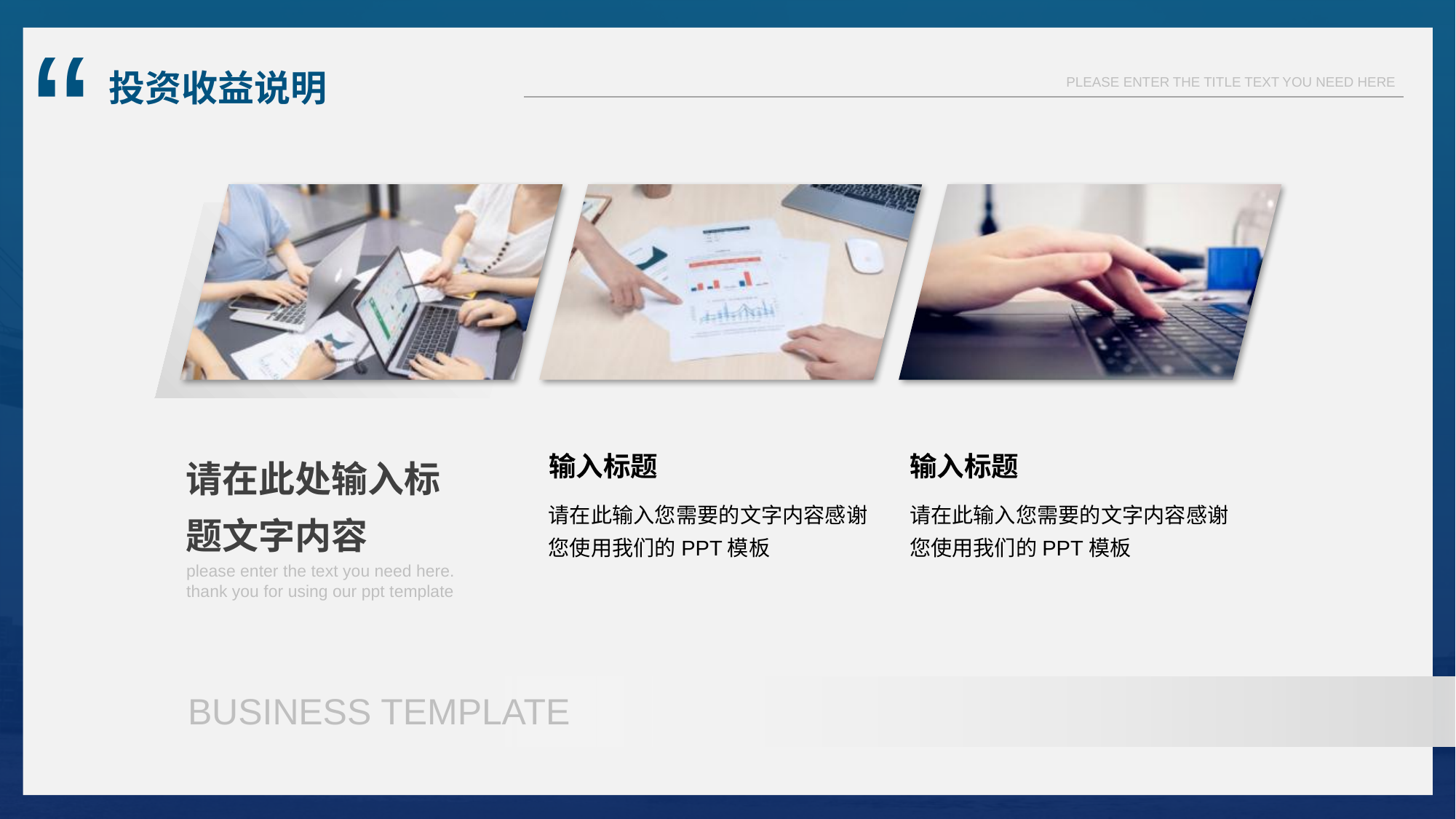

投资收益说明

请在此处输入标题文字内容
输入标题
输入标题
请在此输入您需要的文字内容感谢您使用我们的PPT模板
请在此输入您需要的文字内容感谢您使用我们的PPT模板
please enter the text you need here. thank you for using our ppt template

BUSINESS TEMPLATE